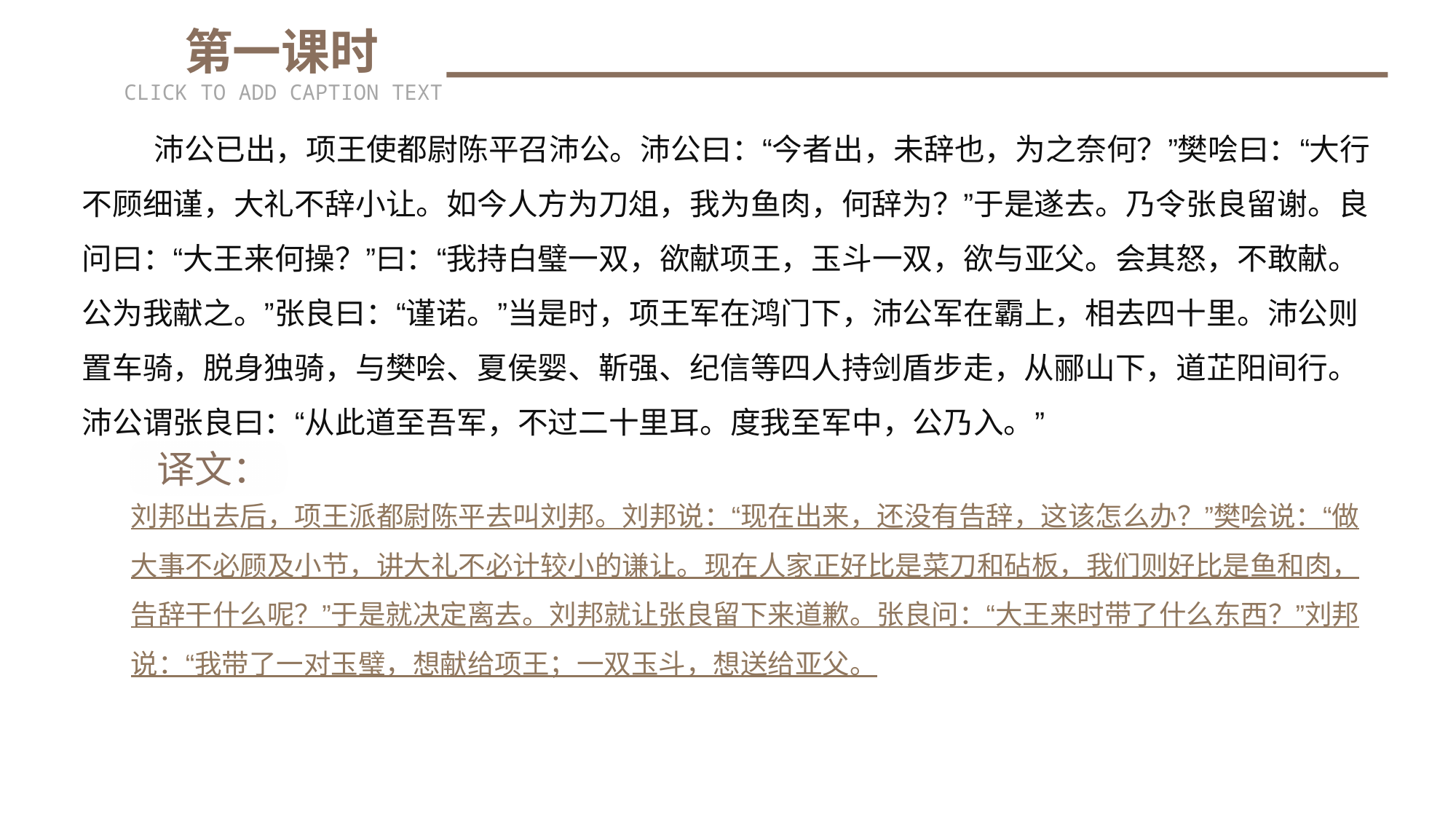

第一课时

CLICK TO ADD CAPTION TEXT
　     沛公已出，项王使都尉陈平召沛公。沛公曰：“今者出，未辞也，为之奈何？”樊哙曰：“大行不顾细谨，大礼不辞小让。如今人方为刀俎，我为鱼肉，何辞为？”于是遂去。乃令张良留谢。良问曰：“大王来何操？”曰：“我持白璧一双，欲献项王，玉斗一双，欲与亚父。会其怒，不敢献。公为我献之。”张良曰：“谨诺。”当是时，项王军在鸿门下，沛公军在霸上，相去四十里。沛公则置车骑，脱身独骑，与樊哙、夏侯婴、靳强、纪信等四人持剑盾步走，从郦山下，道芷阳间行。沛公谓张良曰：“从此道至吾军，不过二十里耳。度我至军中，公乃入。”
 译文：
刘邦出去后，项王派都尉陈平去叫刘邦。刘邦说：“现在出来，还没有告辞，这该怎么办？”樊哙说：“做大事不必顾及小节，讲大礼不必计较小的谦让。现在人家正好比是菜刀和砧板，我们则好比是鱼和肉，告辞干什么呢？”于是就决定离去。刘邦就让张良留下来道歉。张良问：“大王来时带了什么东西？”刘邦说：“我带了一对玉璧，想献给项王；一双玉斗，想送给亚父。